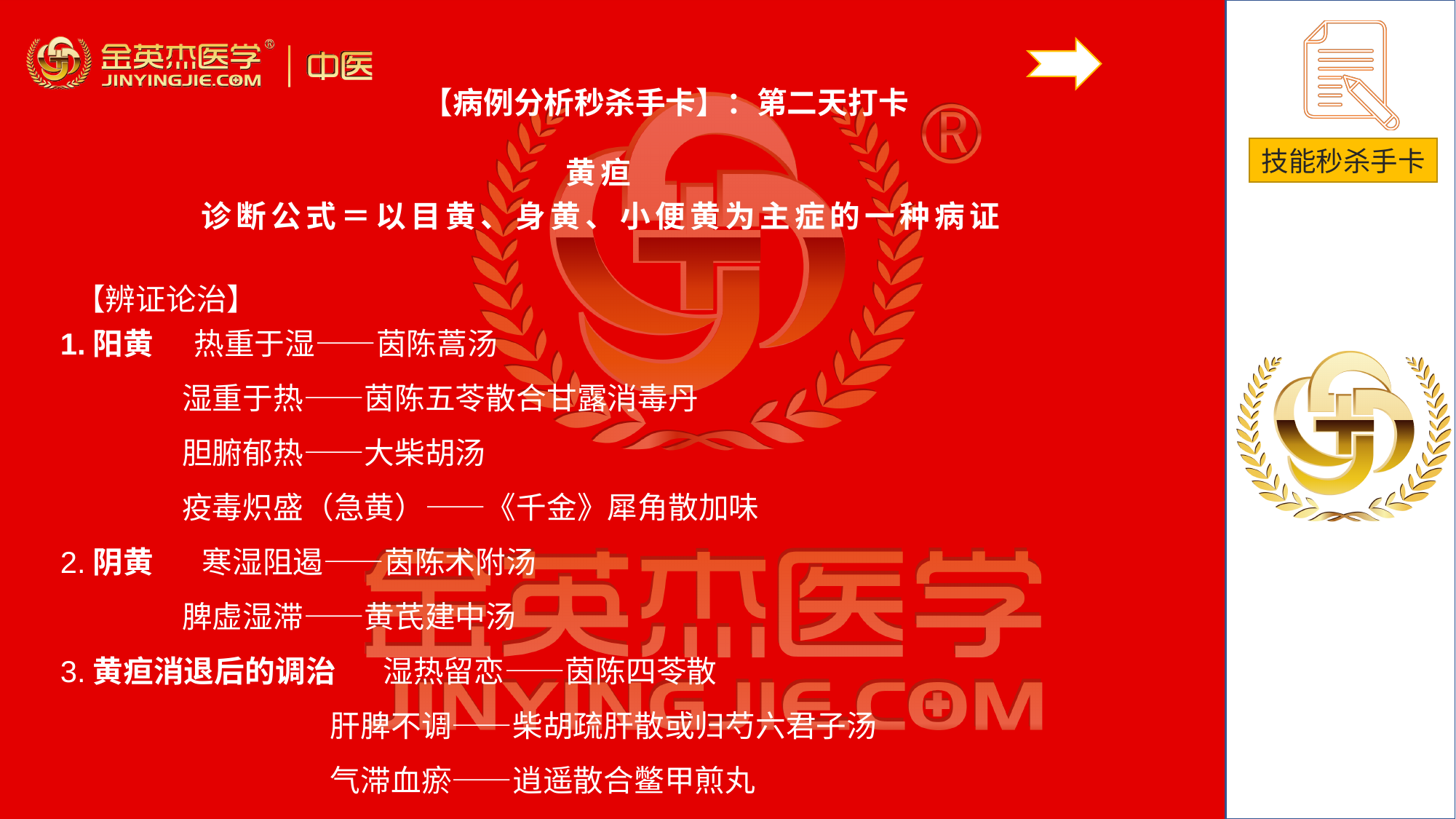

【病例分析秒杀手卡】：第二天打卡
黄疸
诊断公式＝以目黄、身黄、小便黄为主症的一种病证
# 【辨证论治】
1.阳黄      热重于湿——茵陈蒿汤
                 湿重于热——茵陈五苓散合甘露消毒丹
                 胆腑郁热——大柴胡汤
                 疫毒炽盛（急黄）——《千金》犀角散加味2.阴黄       寒湿阻遏——茵陈术附汤
                 脾虚湿滞——黄芪建中汤3.黄疸消退后的调治       湿热留恋——茵陈四苓散
                                       肝脾不调——柴胡疏肝散或归芍六君子汤
                                       气滞血瘀——逍遥散合鳖甲煎丸